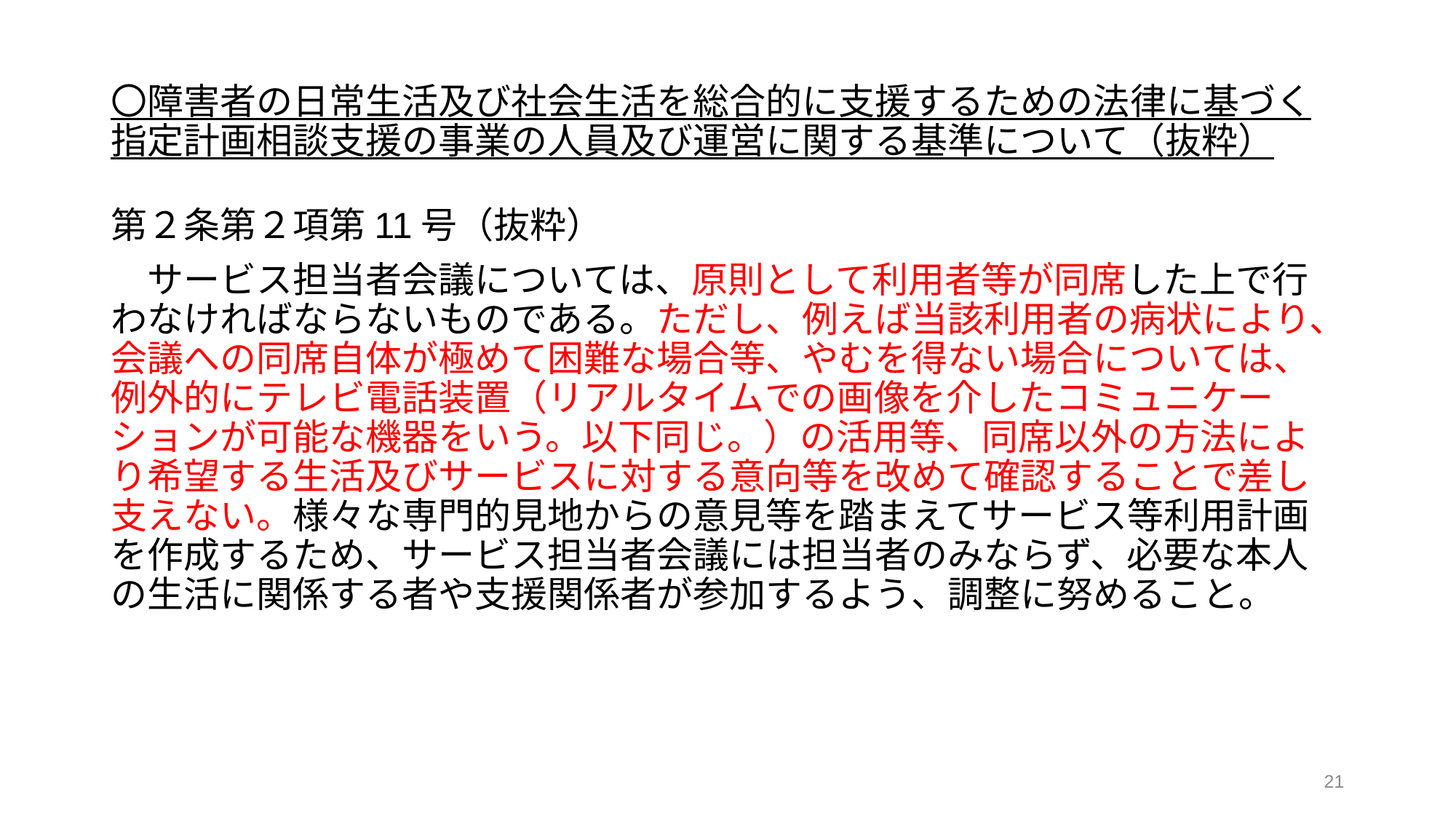

# 〇障害者の日常生活及び社会生活を総合的に支援するための法律に基づく指定計画相談支援の事業の人員及び運営に関する基準について（抜粋）
第２条第２項第11号（抜粋）
　サービス担当者会議については、原則として利用者等が同席した上で行わなければならないものである。ただし、例えば当該利用者の病状により、会議への同席自体が極めて困難な場合等、やむを得ない場合については、例外的にテレビ電話装置（リアルタイムでの画像を介したコミュニケーションが可能な機器をいう。以下同じ。）の活用等、同席以外の方法により希望する生活及びサービスに対する意向等を改めて確認することで差し支えない。様々な専門的見地からの意見等を踏まえてサービス等利用計画を作成するため、サービス担当者会議には担当者のみならず、必要な本人の生活に関係する者や支援関係者が参加するよう、調整に努めること。
21